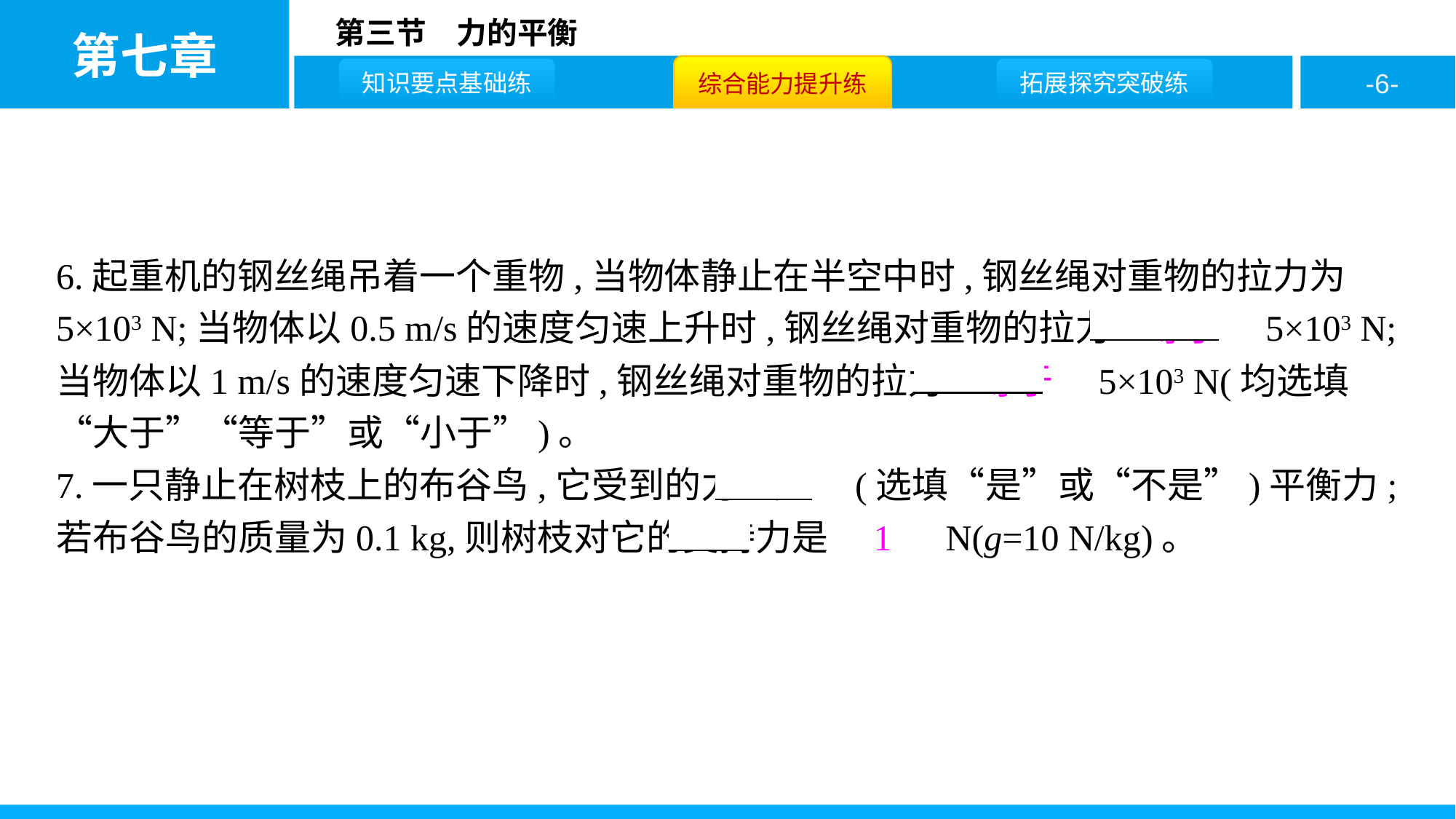

6.起重机的钢丝绳吊着一个重物,当物体静止在半空中时,钢丝绳对重物的拉力为5×103 N;当物体以0.5 m/s的速度匀速上升时,钢丝绳对重物的拉力　等于　5×103 N;当物体以1 m/s的速度匀速下降时,钢丝绳对重物的拉力　等于　5×103 N(均选填“大于”“等于”或“小于”)。
7.一只静止在树枝上的布谷鸟,它受到的力　是　(选填“是”或“不是”)平衡力;若布谷鸟的质量为0.1 kg,则树枝对它的支持力是　1　N(g=10 N/kg)。